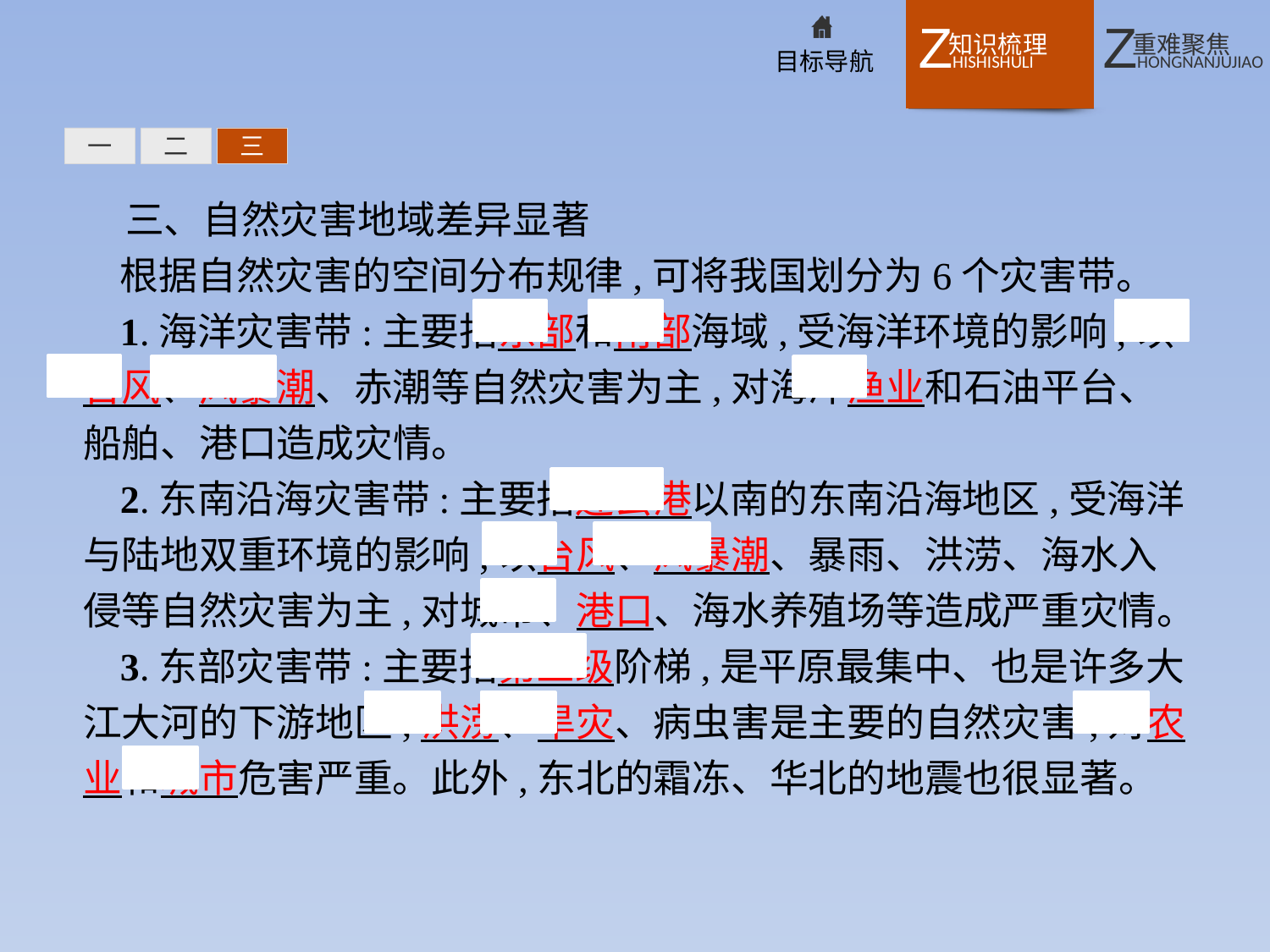

一
二
三
三、自然灾害地域差异显著
根据自然灾害的空间分布规律,可将我国划分为6个灾害带。
1.海洋灾害带:主要指东部和南部海域,受海洋环境的影响,以台风、风暴潮、赤潮等自然灾害为主,对海洋渔业和石油平台、船舶、港口造成灾情。
2.东南沿海灾害带:主要指连云港以南的东南沿海地区,受海洋与陆地双重环境的影响,以台风、风暴潮、暴雨、洪涝、海水入侵等自然灾害为主,对城市、港口、海水养殖场等造成严重灾情。
3.东部灾害带:主要指第三级阶梯,是平原最集中、也是许多大江大河的下游地区,洪涝、旱灾、病虫害是主要的自然灾害,对农业和城市危害严重。此外,东北的霜冻、华北的地震也很显著。